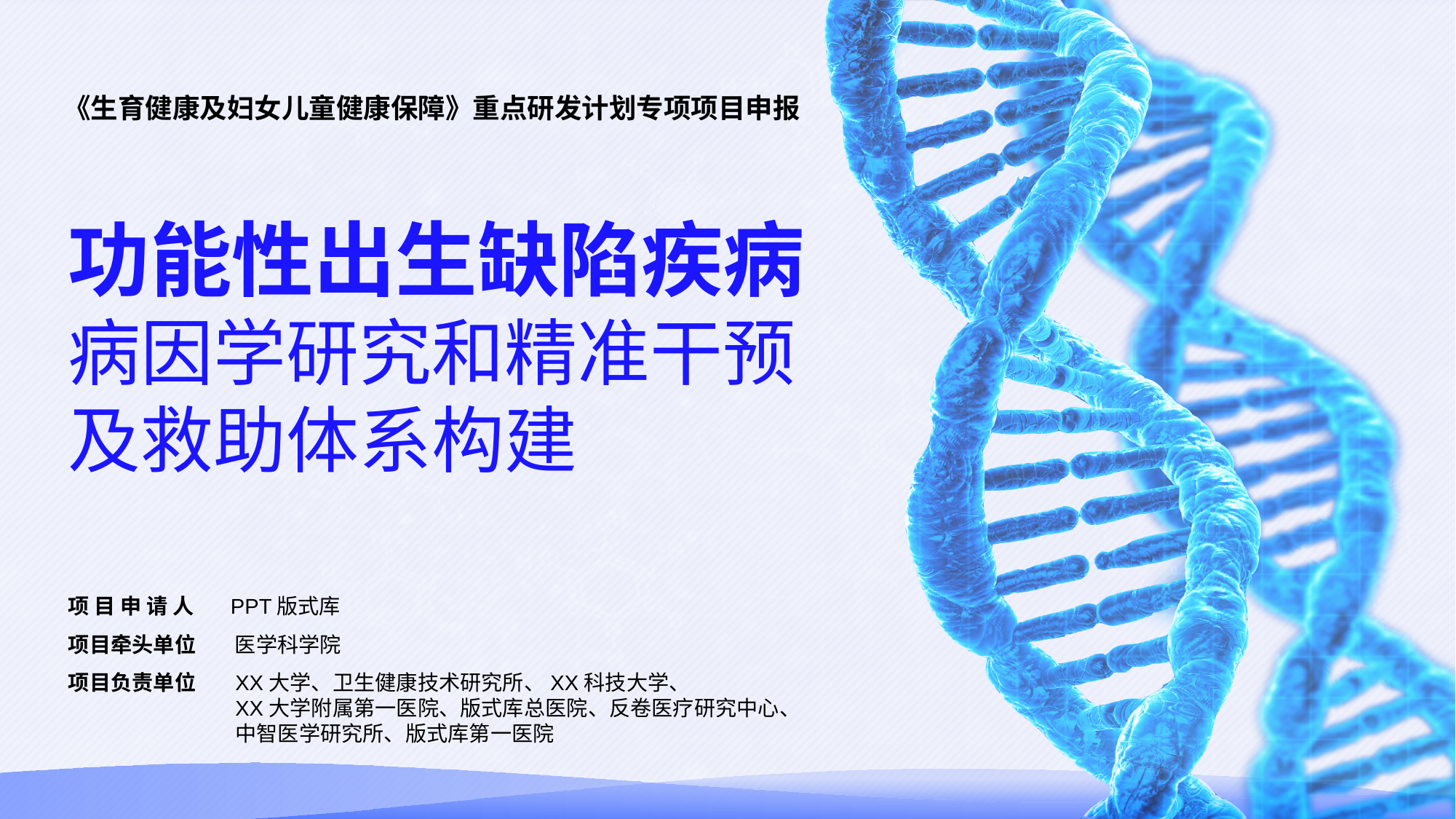

《生育健康及妇女儿童健康保障》重点研发计划专项项目申报
功能性出生缺陷疾病
病因学研究和精准干预
及救助体系构建
项 目 申 请 人
PPT版式库
项目牵头单位
医学科学院
项目负责单位
XX大学、卫生健康技术研究所、XX科技大学、
XX大学附属第一医院、版式库总医院、反卷医疗研究中心、
中智医学研究所、版式库第一医院